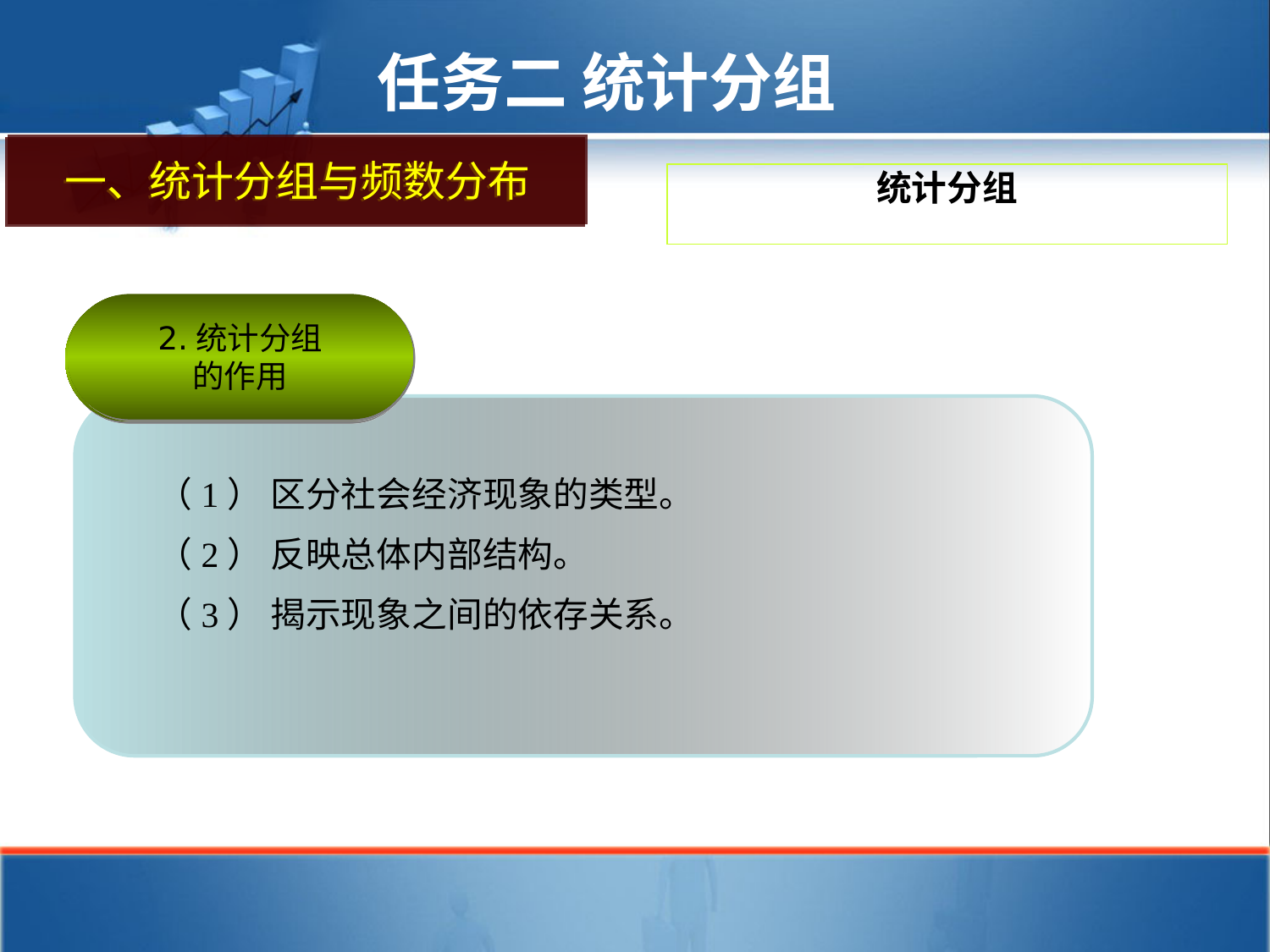

任务二 统计分组
一、统计分组与频数分布
一、统计分组与频数分布
统计分组
2.统计分组
的作用
2.统计分组
的作用

（1） 区分社会经济现象的类型。
（2） 反映总体内部结构。
（3） 揭示现象之间的依存关系。